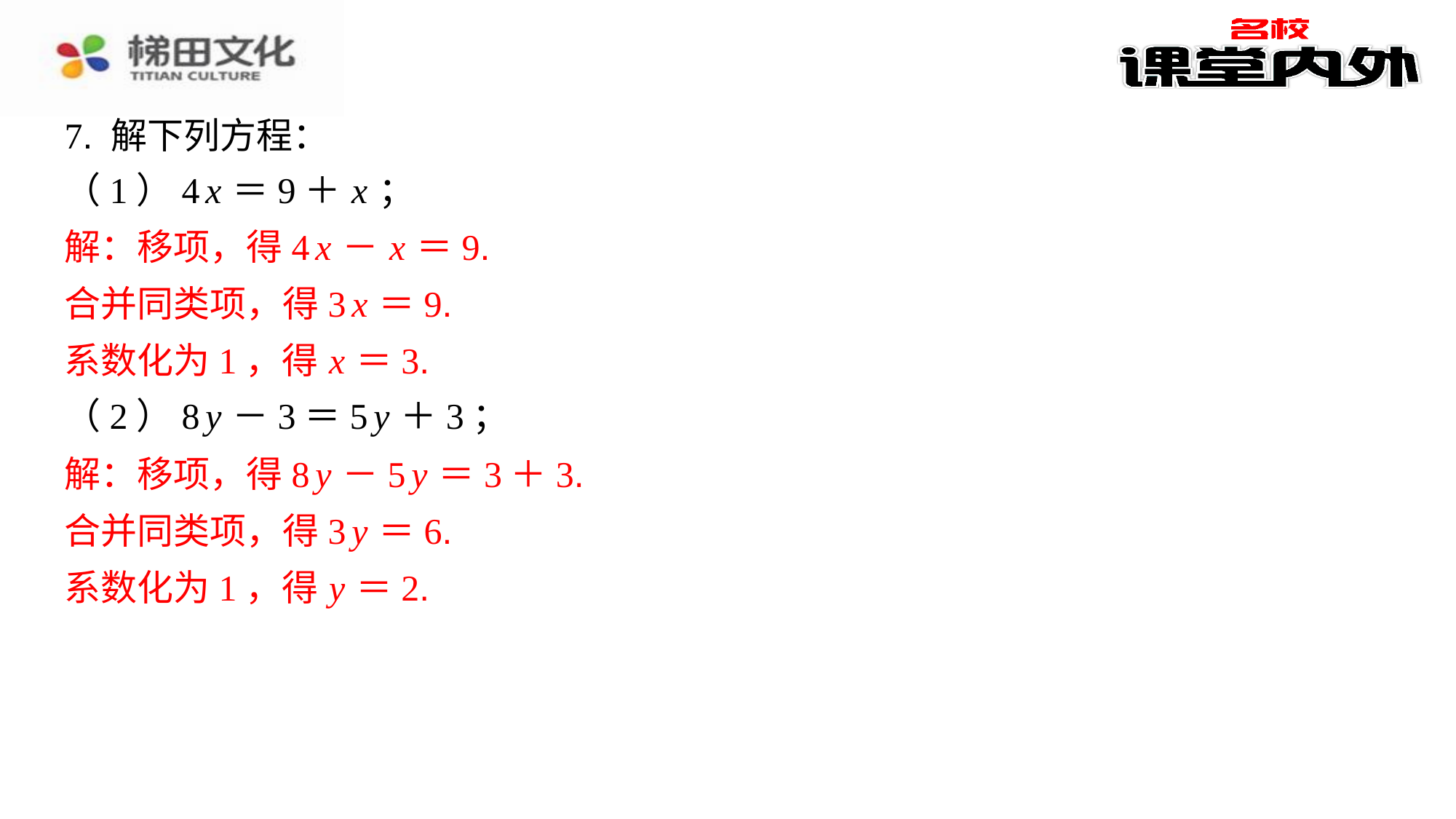

7. 解下列方程：
（1）4 x ＝9＋ x ；
解：移项，得4 x － x ＝9.
合并同类项，得3 x ＝9.
系数化为1，得 x ＝3.
（2）8 y －3＝5 y ＋3；
解：移项，得8 y －5 y ＝3＋3.
合并同类项，得3 y ＝6.
系数化为1，得 y ＝2.
解：移项，得4 x － x ＝9.
合并同类项，得3 x ＝9.
系数化为1，得 x ＝3.
解：移项，得8 y －5 y ＝3＋3.
合并同类项，得3 y ＝6.
系数化为1，得 y ＝2.